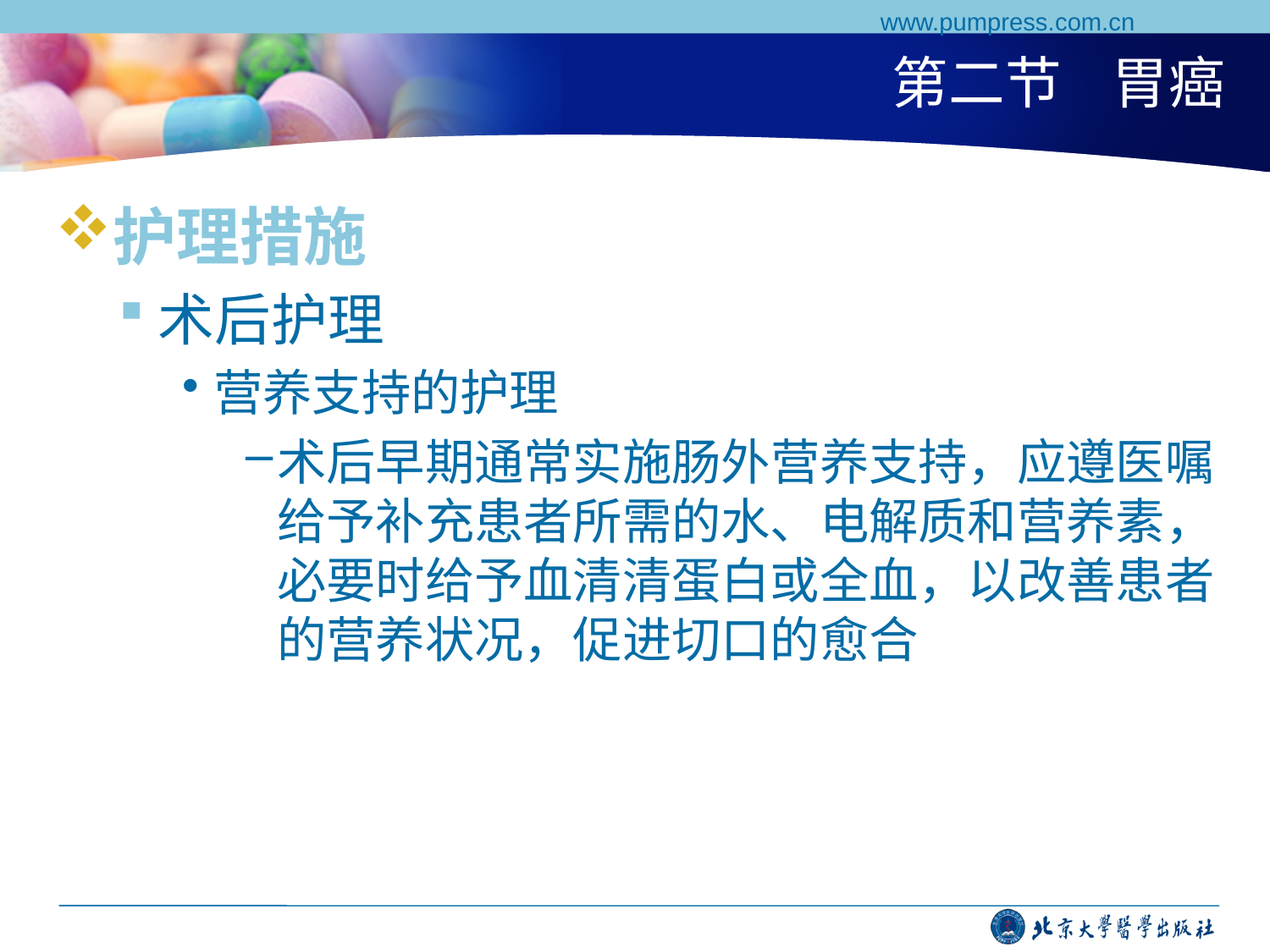

www.pumpress.com.cn
# 第二节    胃癌
护理措施
术后护理
营养支持的护理
术后早期通常实施肠外营养支持，应遵医嘱给予补充患者所需的水、电解质和营养素，必要时给予血清清蛋白或全血，以改善患者的营养状况，促进切口的愈合